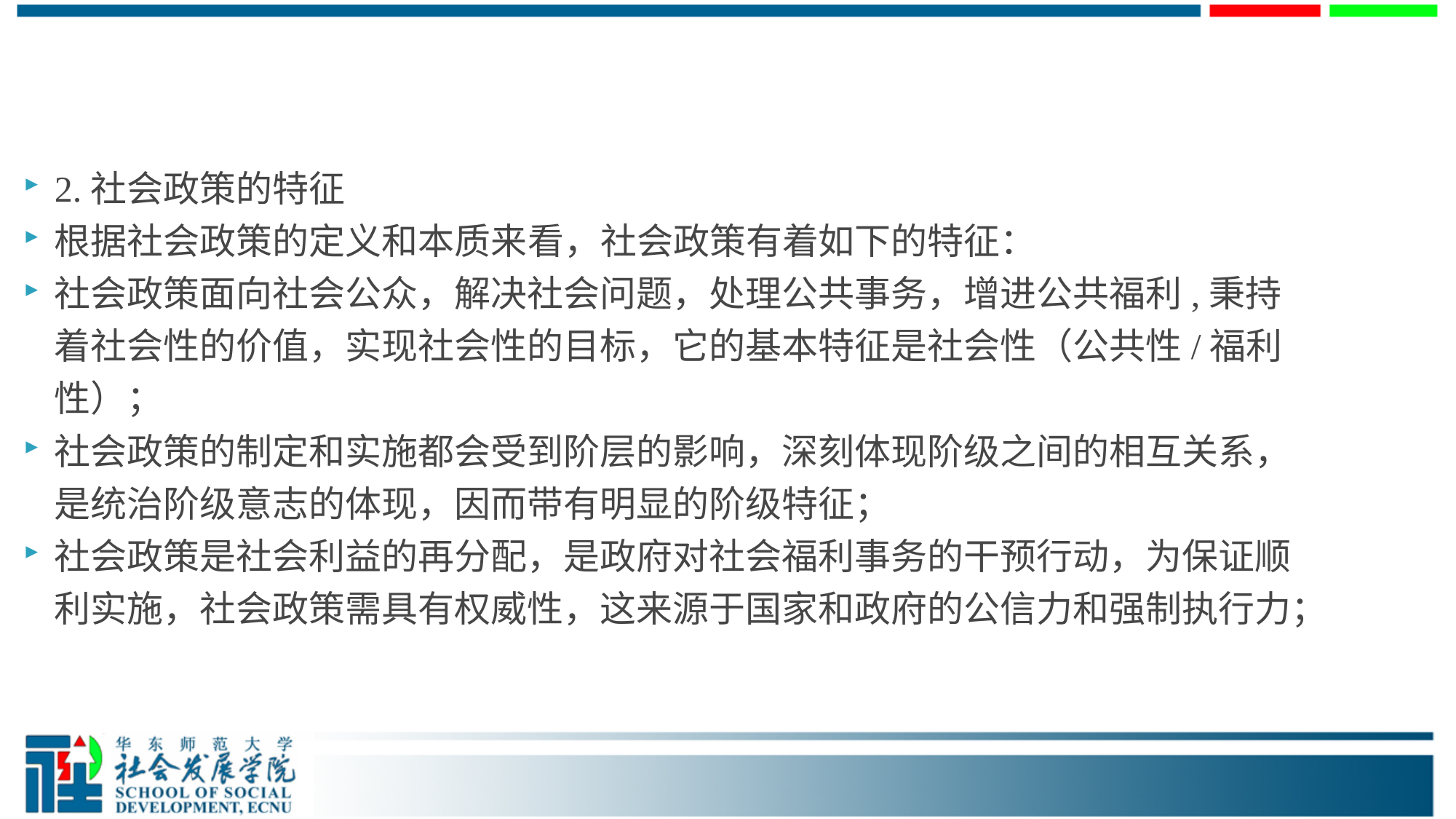

2.社会政策的特征
根据社会政策的定义和本质来看，社会政策有着如下的特征：
社会政策面向社会公众，解决社会问题，处理公共事务，增进公共福利,秉持着社会性的价值，实现社会性的目标，它的基本特征是社会性（公共性/福利性）；
社会政策的制定和实施都会受到阶层的影响，深刻体现阶级之间的相互关系，是统治阶级意志的体现，因而带有明显的阶级特征；
社会政策是社会利益的再分配，是政府对社会福利事务的干预行动，为保证顺利实施，社会政策需具有权威性，这来源于国家和政府的公信力和强制执行力；